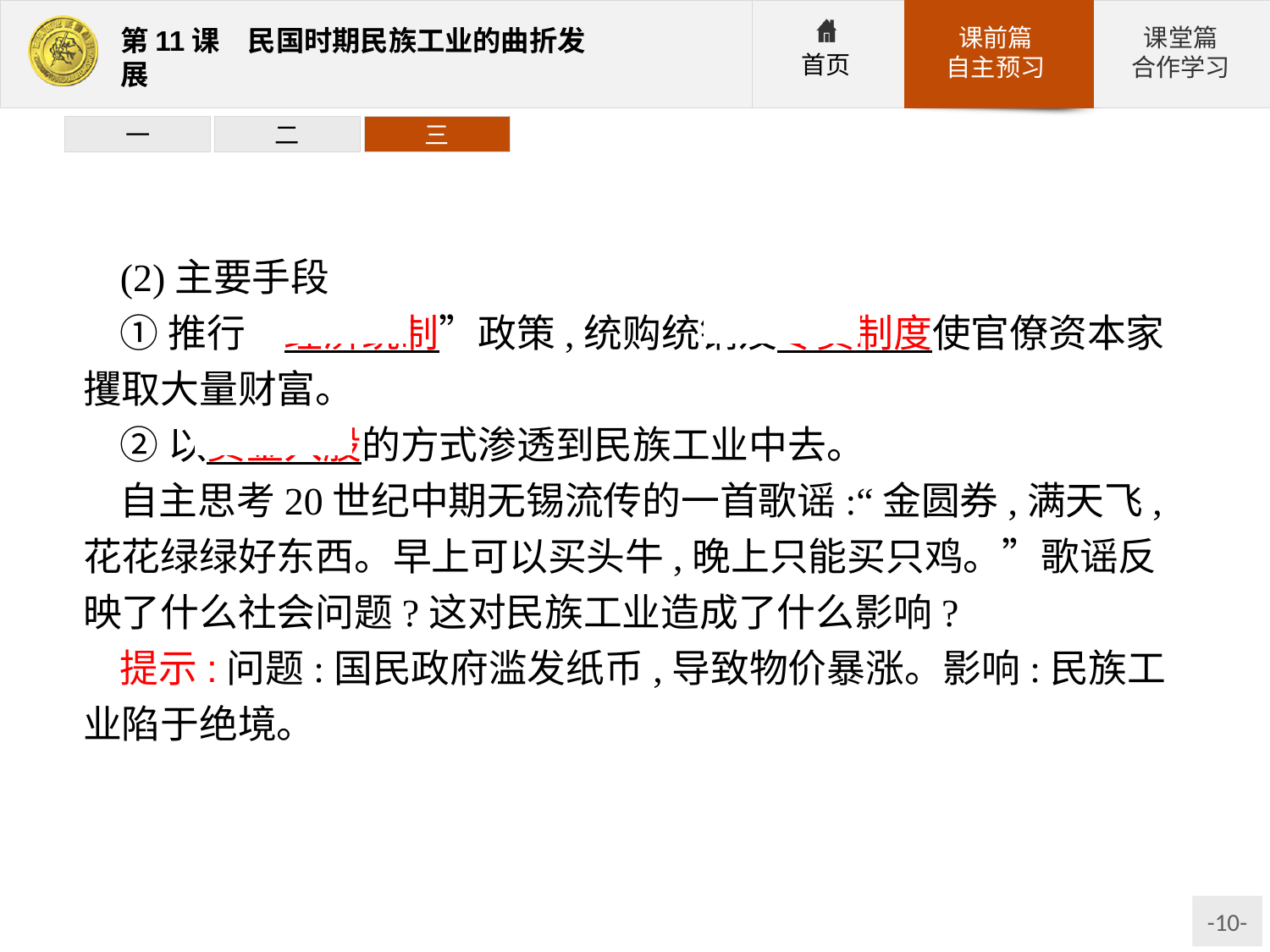

一
二
三
(2)主要手段
①推行“经济统制”政策,统购统销及专卖制度使官僚资本家攫取大量财富。
②以资金入股的方式渗透到民族工业中去。
自主思考20世纪中期无锡流传的一首歌谣:“金圆券,满天飞,花花绿绿好东西。早上可以买头牛,晚上只能买只鸡。”歌谣反映了什么社会问题?这对民族工业造成了什么影响?
提示:问题:国民政府滥发纸币,导致物价暴涨。影响:民族工业陷于绝境。